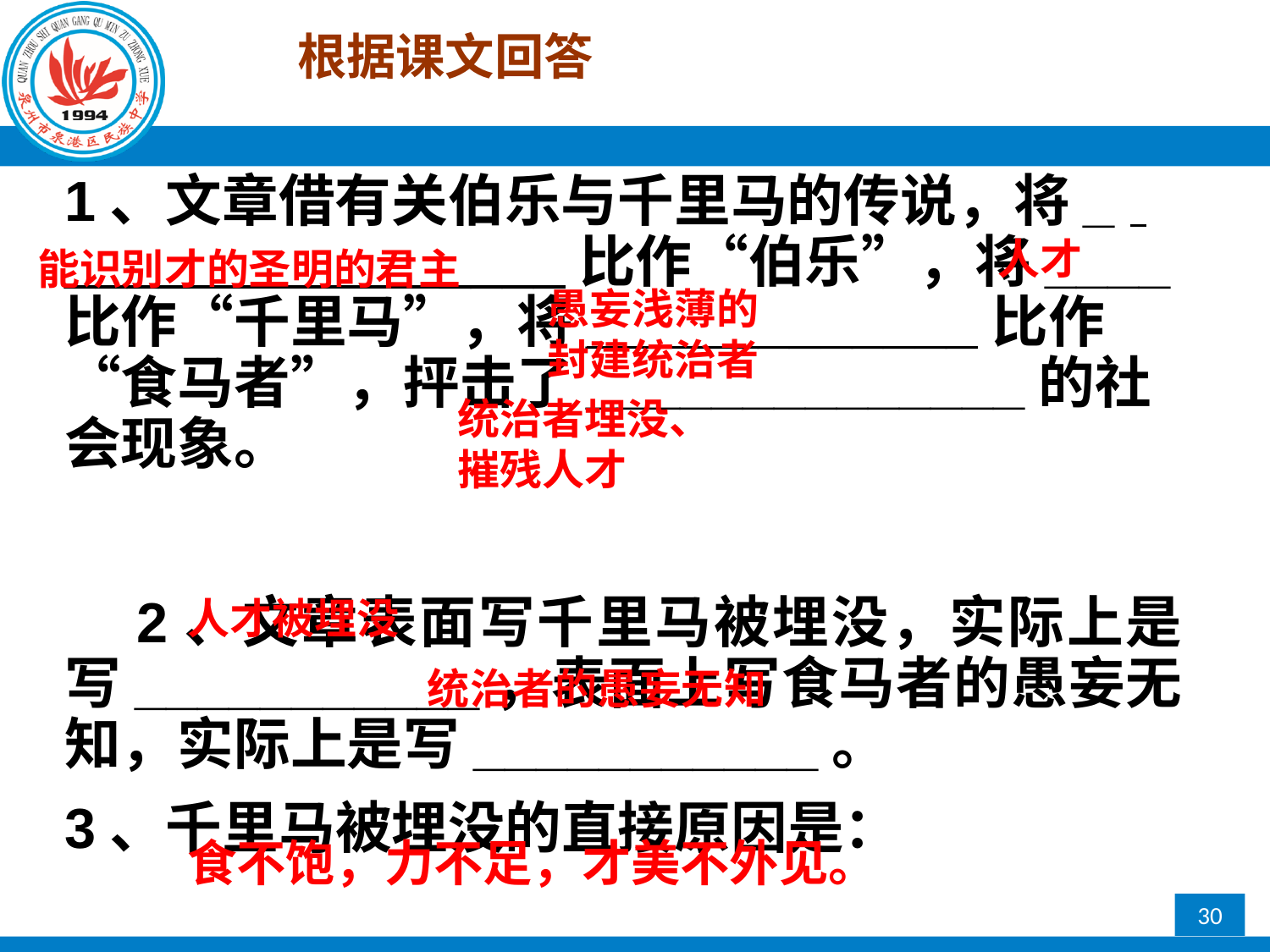

根据课文回答
1、文章借有关伯乐与千里马的传说，将_     ____                ____比作“伯乐”，将____比作“千里马”，将_     _________比作“食马者”，抨击了______________的社会现象。

    2、文章表面写千里马被埋没，实际上是写___________，表面上写食马者的愚妄无知，实际上是写___________。
3、千里马被埋没的直接原因是：

人才
能识别才的圣明的君主
愚妄浅薄的封建统治者
统治者埋没、摧残人才
人才被埋没
统治者的愚妄无知

食不饱，力不足，才美不外见。